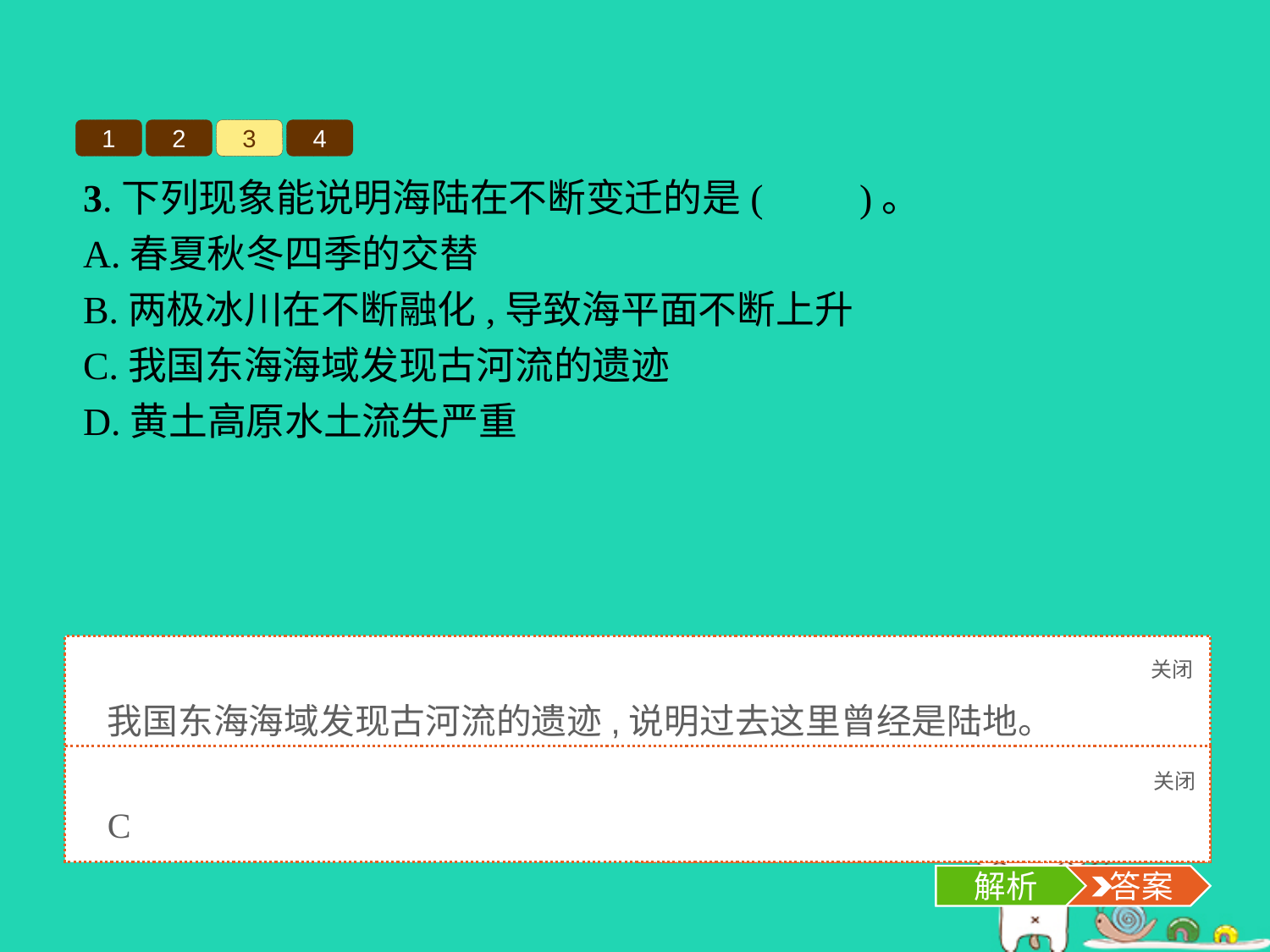

1
2
3
4
3.下列现象能说明海陆在不断变迁的是(　　)。
A.春夏秋冬四季的交替
B.两极冰川在不断融化,导致海平面不断上升
C.我国东海海域发现古河流的遗迹
D.黄土高原水土流失严重

关闭
解析

我国东海海域发现古河流的遗迹,说明过去这里曾经是陆地。

关闭
解析
  答案

C
解析
  答案